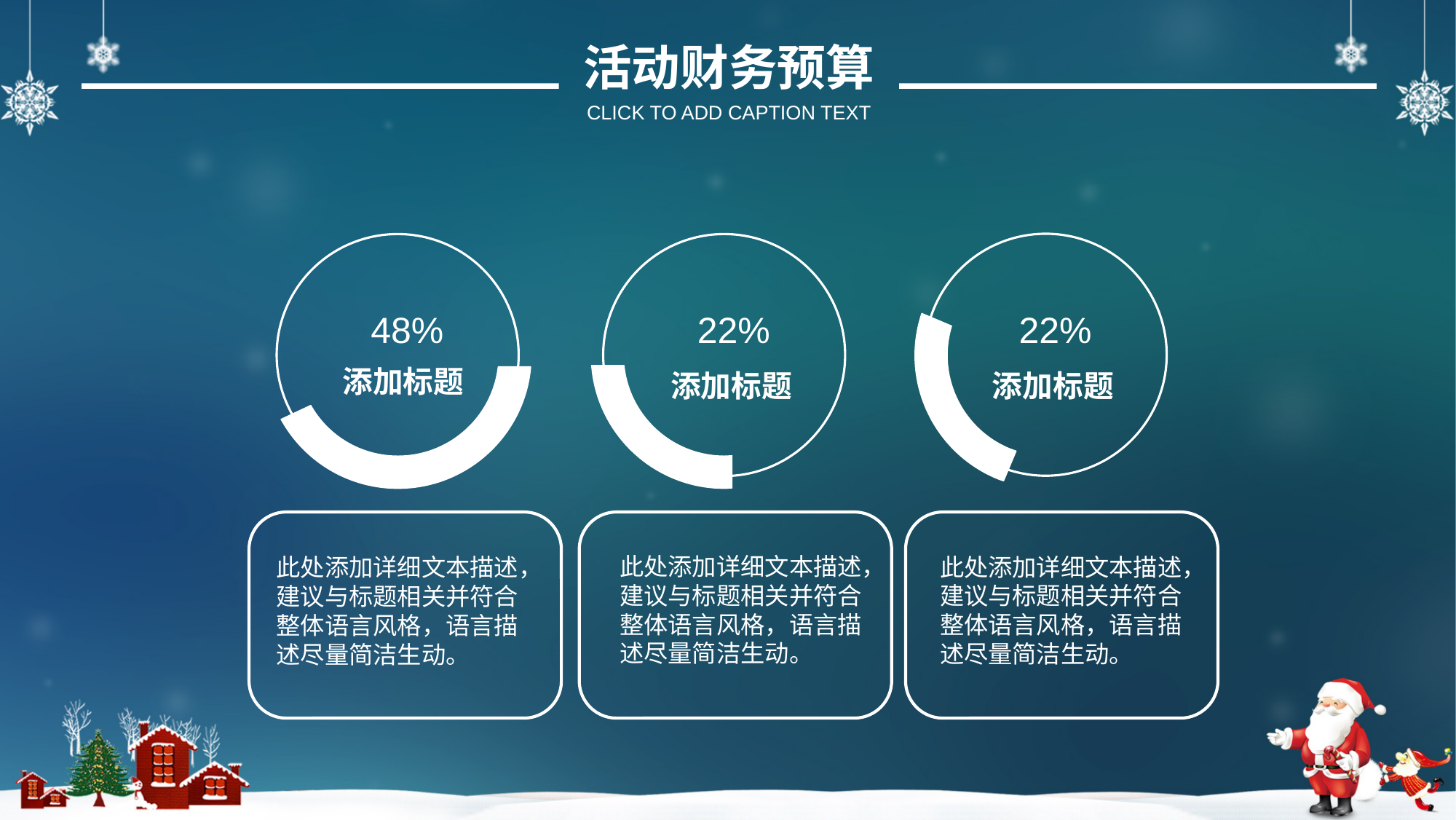

活动财务预算

CLICK TO ADD CAPTION TEXT

22%

添加标题

48%
添加标题

22%
添加标题

此处添加详细文本描述，建议与标题相关并符合整体语言风格，语言描述尽量简洁生动。
此处添加详细文本描述，建议与标题相关并符合整体语言风格，语言描述尽量简洁生动。
此处添加详细文本描述，建议与标题相关并符合整体语言风格，语言描述尽量简洁生动。